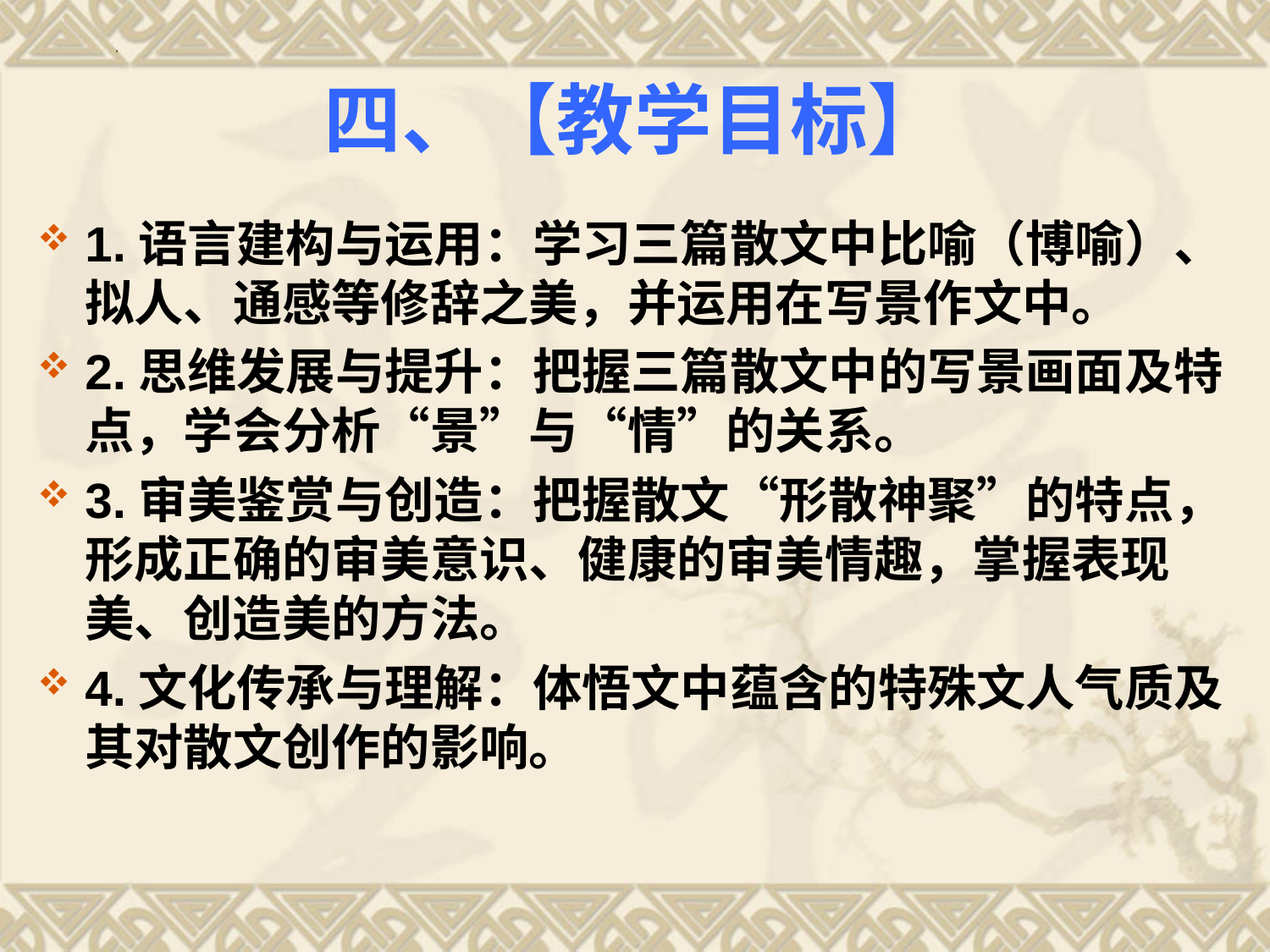

# 四、【教学目标】
1.语言建构与运用：学习三篇散文中比喻（博喻）、拟人、通感等修辞之美，并运用在写景作文中。
2.思维发展与提升：把握三篇散文中的写景画面及特点，学会分析“景”与“情”的关系。
3.审美鉴赏与创造：把握散文“形散神聚”的特点，形成正确的审美意识、健康的审美情趣，掌握表现美、创造美的方法。
4.文化传承与理解：体悟文中蕴含的特殊文人气质及其对散文创作的影响。